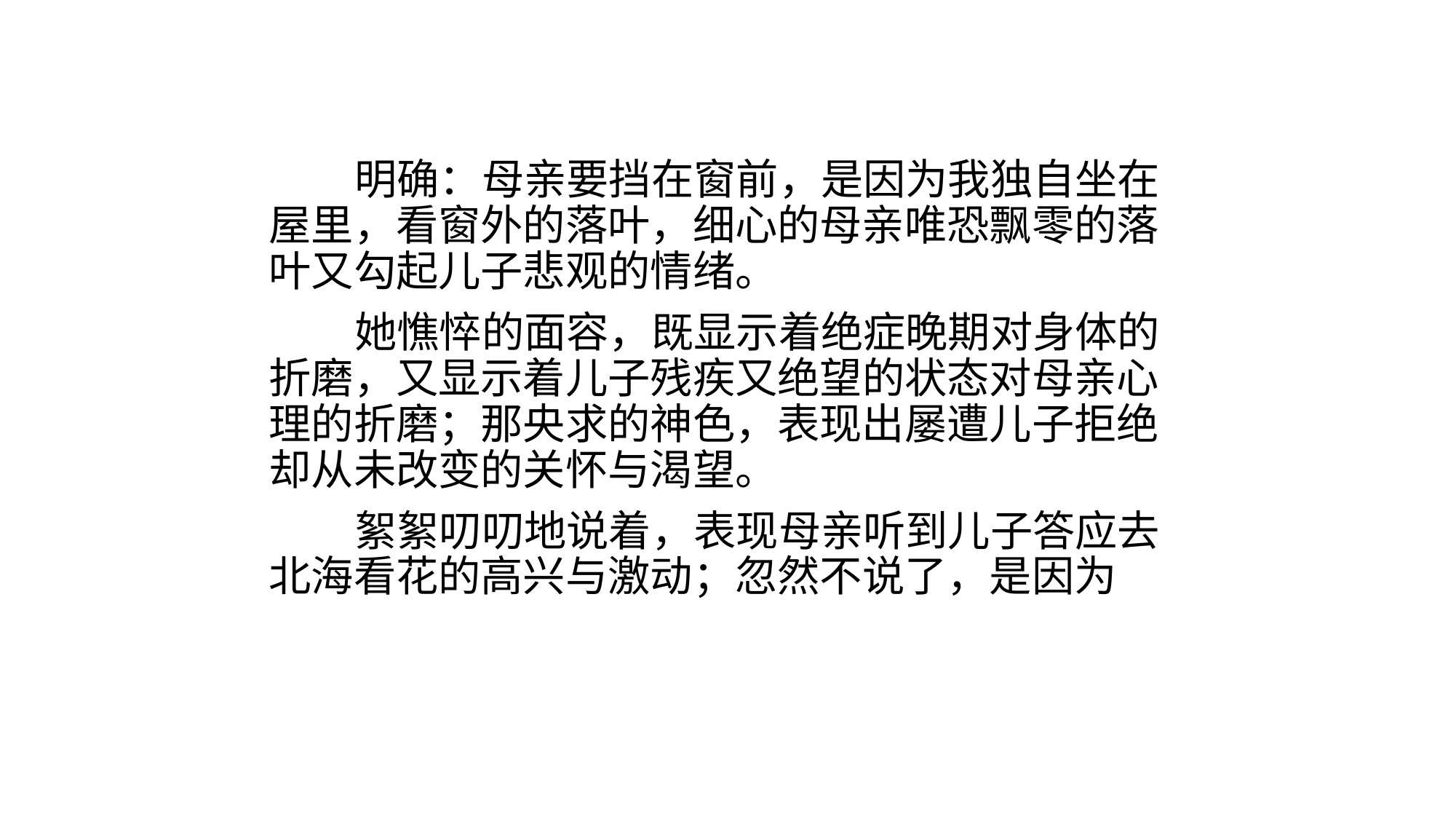

明确：母亲要挡在窗前，是因为我独自坐在屋里，看窗外的落叶，细心的母亲唯恐飘零的落叶又勾起儿子悲观的情绪。
        她憔悴的面容，既显示着绝症晚期对身体的折磨，又显示着儿子残疾又绝望的状态对母亲心理的折磨；那央求的神色，表现出屡遭儿子拒绝却从未改变的关怀与渴望。
        絮絮叨叨地说着，表现母亲听到儿子答应去北海看花的高兴与激动；忽然不说了，是因为